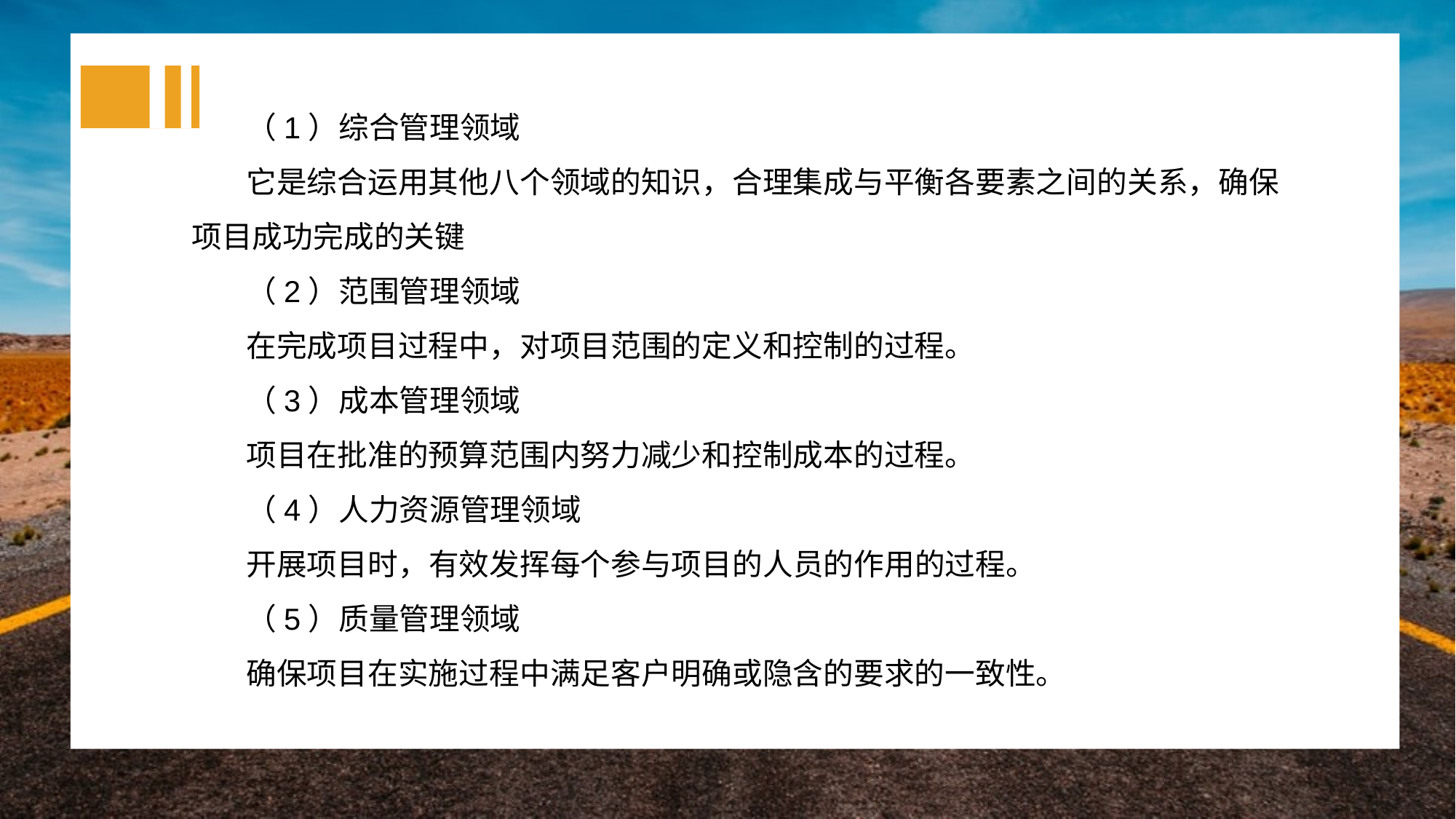

（1）综合管理领域
它是综合运用其他八个领域的知识，合理集成与平衡各要素之间的关系，确保项目成功完成的关键
（2）范围管理领域
在完成项目过程中，对项目范围的定义和控制的过程。
（3）成本管理领域
项目在批准的预算范围内努力减少和控制成本的过程。
（4）人力资源管理领域
开展项目时，有效发挥每个参与项目的人员的作用的过程。
（5）质量管理领域
确保项目在实施过程中满足客户明确或隐含的要求的一致性。